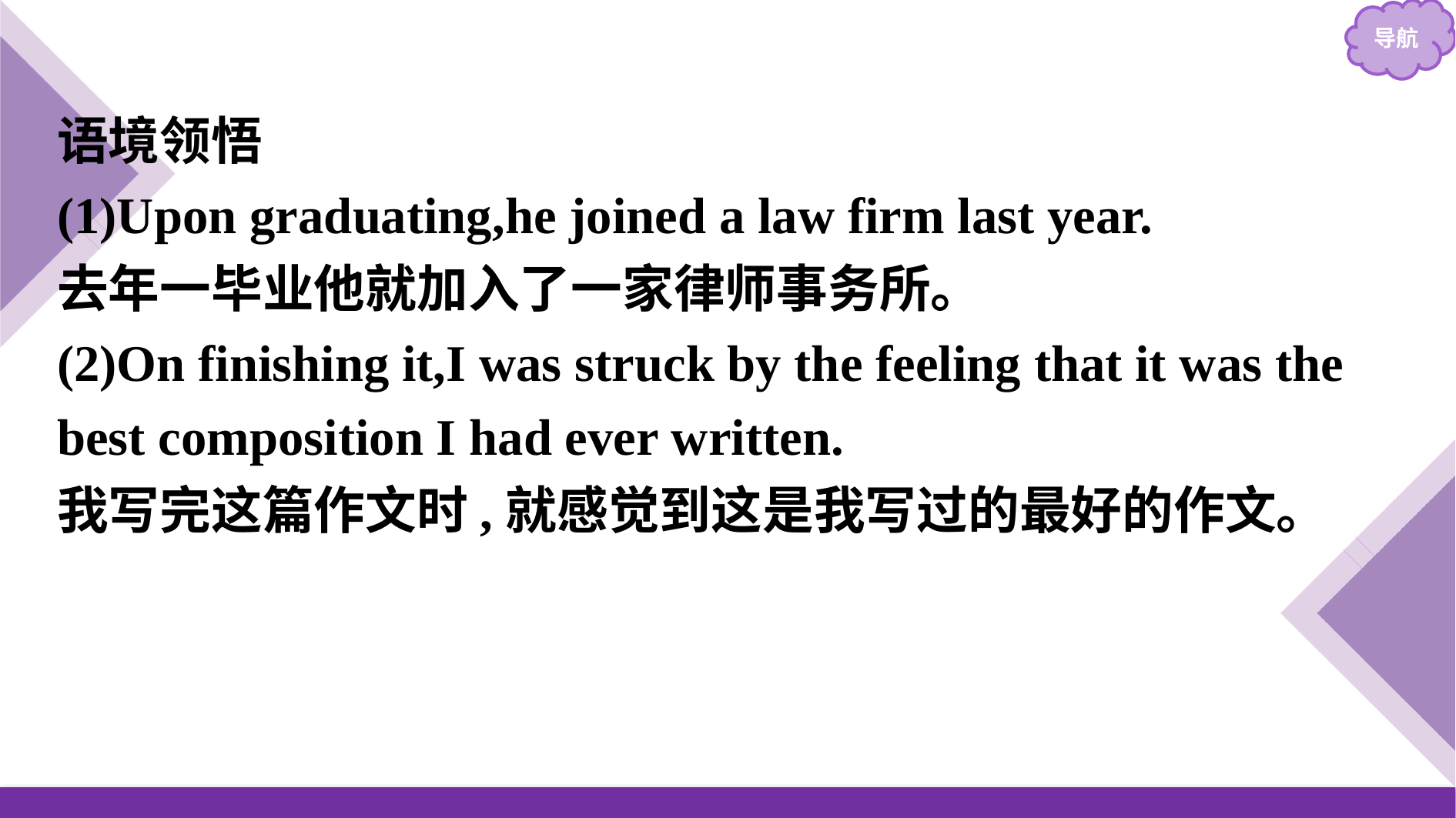

语境领悟
(1)Upon graduating,he joined a law firm last year.
去年一毕业他就加入了一家律师事务所。
(2)On finishing it,I was struck by the feeling that it was the best composition I had ever written.
我写完这篇作文时,就感觉到这是我写过的最好的作文。